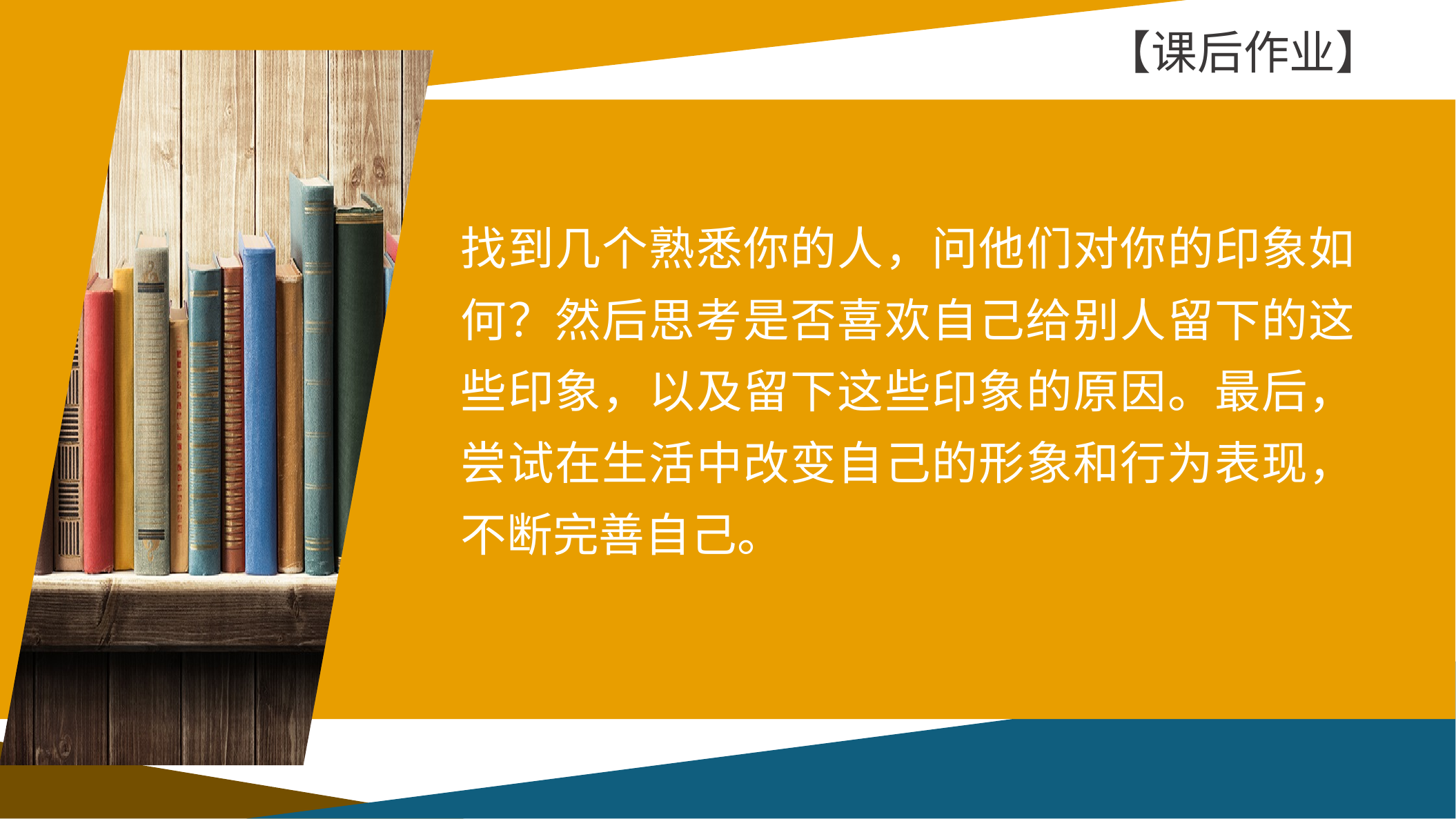

【课后作业】

找到几个熟悉你的人，问他们对你的印象如何？然后思考是否喜欢自己给别人留下的这些印象，以及留下这些印象的原因。最后，尝试在生活中改变自己的形象和行为表现，不断完善自己。